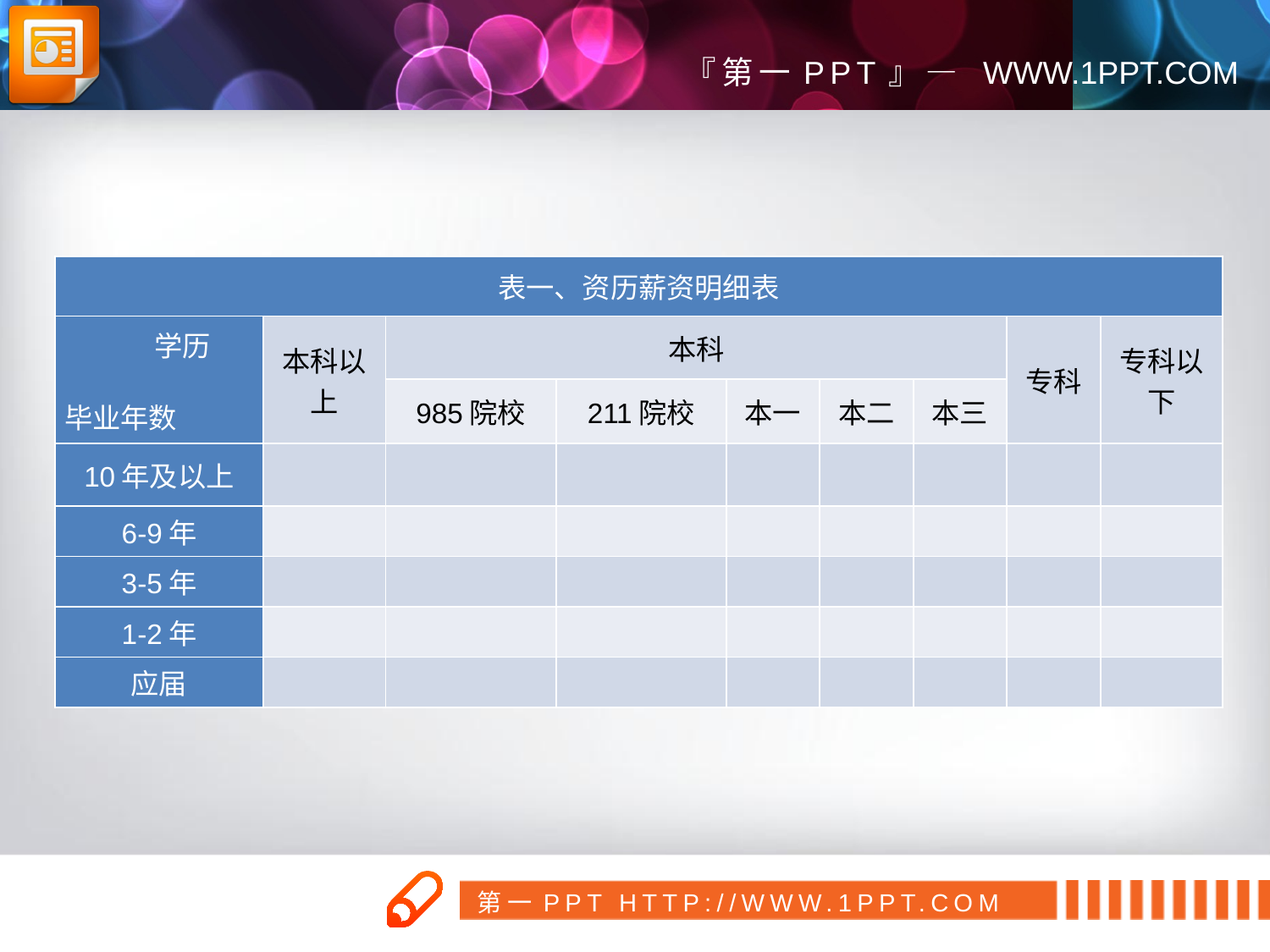

| 表一、资历薪资明细表 |  |  |  |  |  |  |  |  |
| --- | --- | --- | --- | --- | --- | --- | --- | --- |
| 学历 毕业年数 | 本科以上 | 本科 |  |  |  |  | 专科 | 专科以下 |
|  |  | 985院校 | 211院校 | 本一 | 本二 | 本三 |  |  |
| 10年及以上 |  |  |  |  |  |  |  |  |
| 6-9年 |  |  |  |  |  |  |  |  |
| 3-5年 |  |  |  |  |  |  |  |  |
| 1-2年 |  |  |  |  |  |  |  |  |
| 应届 |  |  |  |  |  |  |  |  |